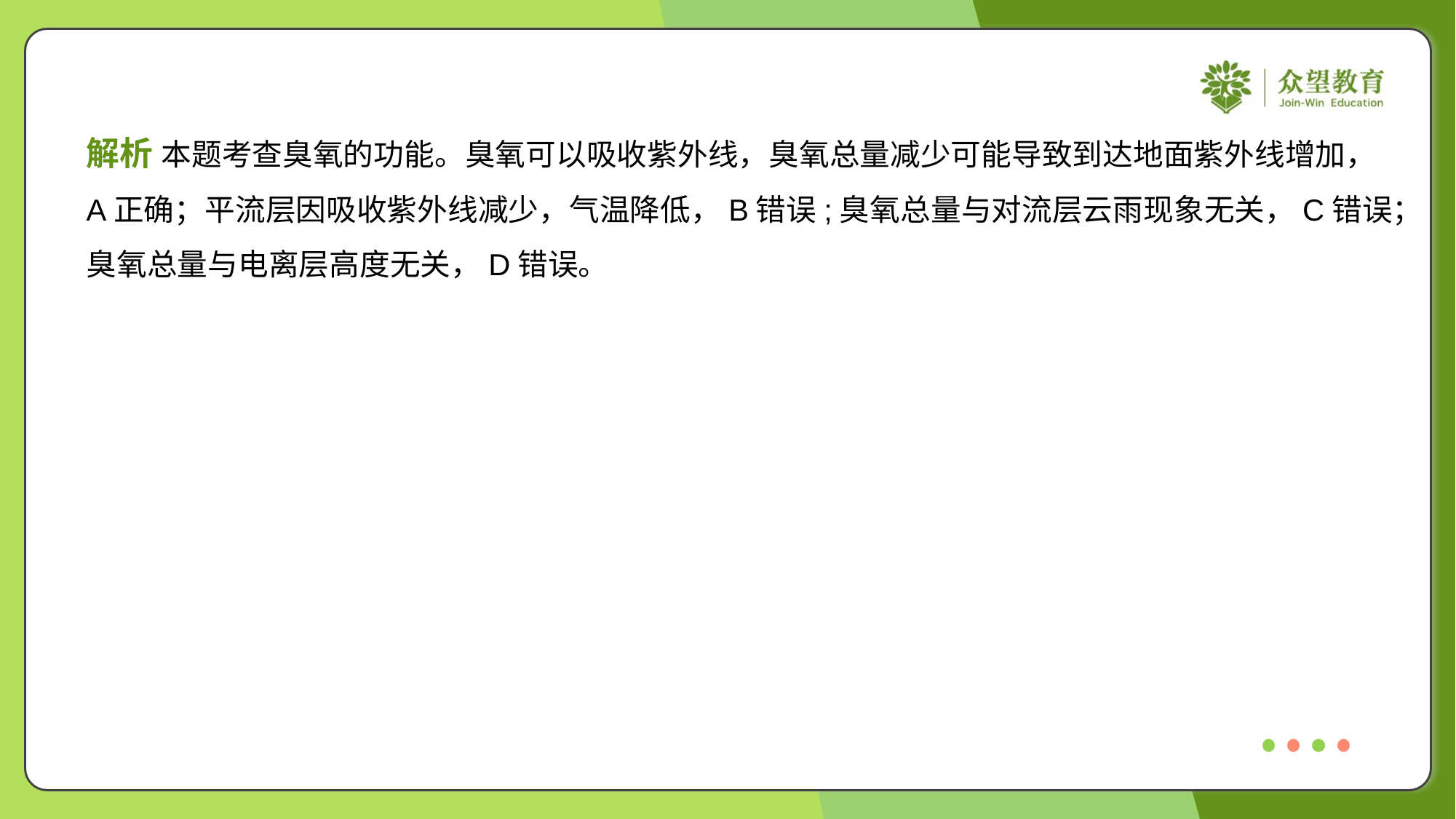

解析 本题考查臭氧的功能。臭氧可以吸收紫外线，臭氧总量减少可能导致到达地面紫外线增加，
A正确；平流层因吸收紫外线减少，气温降低，B错误;臭氧总量与对流层云雨现象无关，C错误；
臭氧总量与电离层高度无关，D错误。